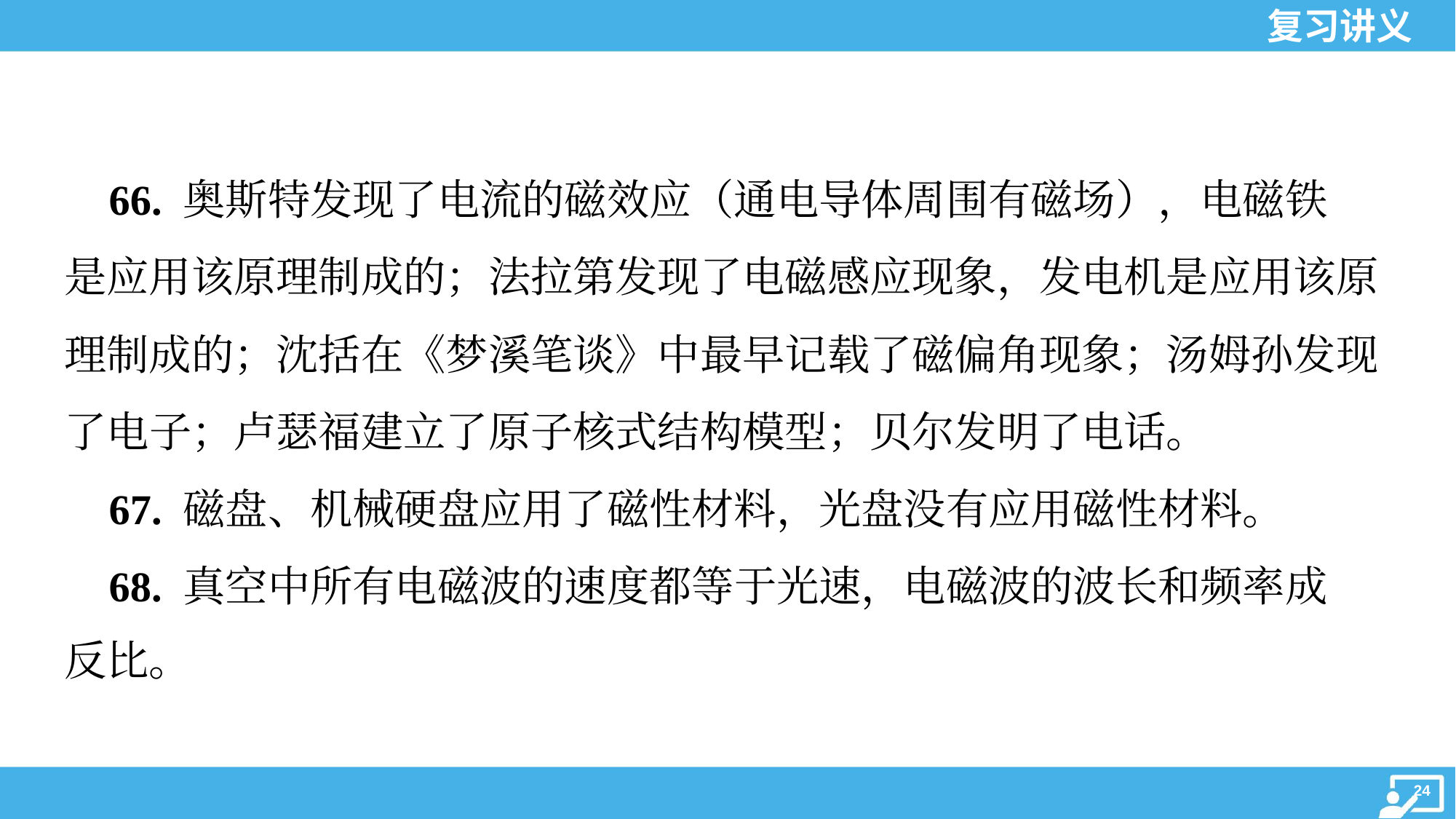

66. 奥斯特发现了电流的磁效应（通电导体周围有磁场），电磁铁
是应用该原理制成的；法拉第发现了电磁感应现象，发电机是应用该原
理制成的；沈括在《梦溪笔谈》中最早记载了磁偏角现象；汤姆孙发现
了电子；卢瑟福建立了原子核式结构模型；贝尔发明了电话。
    67. 磁盘、机械硬盘应用了磁性材料，光盘没有应用磁性材料。
    68. 真空中所有电磁波的速度都等于光速，电磁波的波长和频率成
反比。